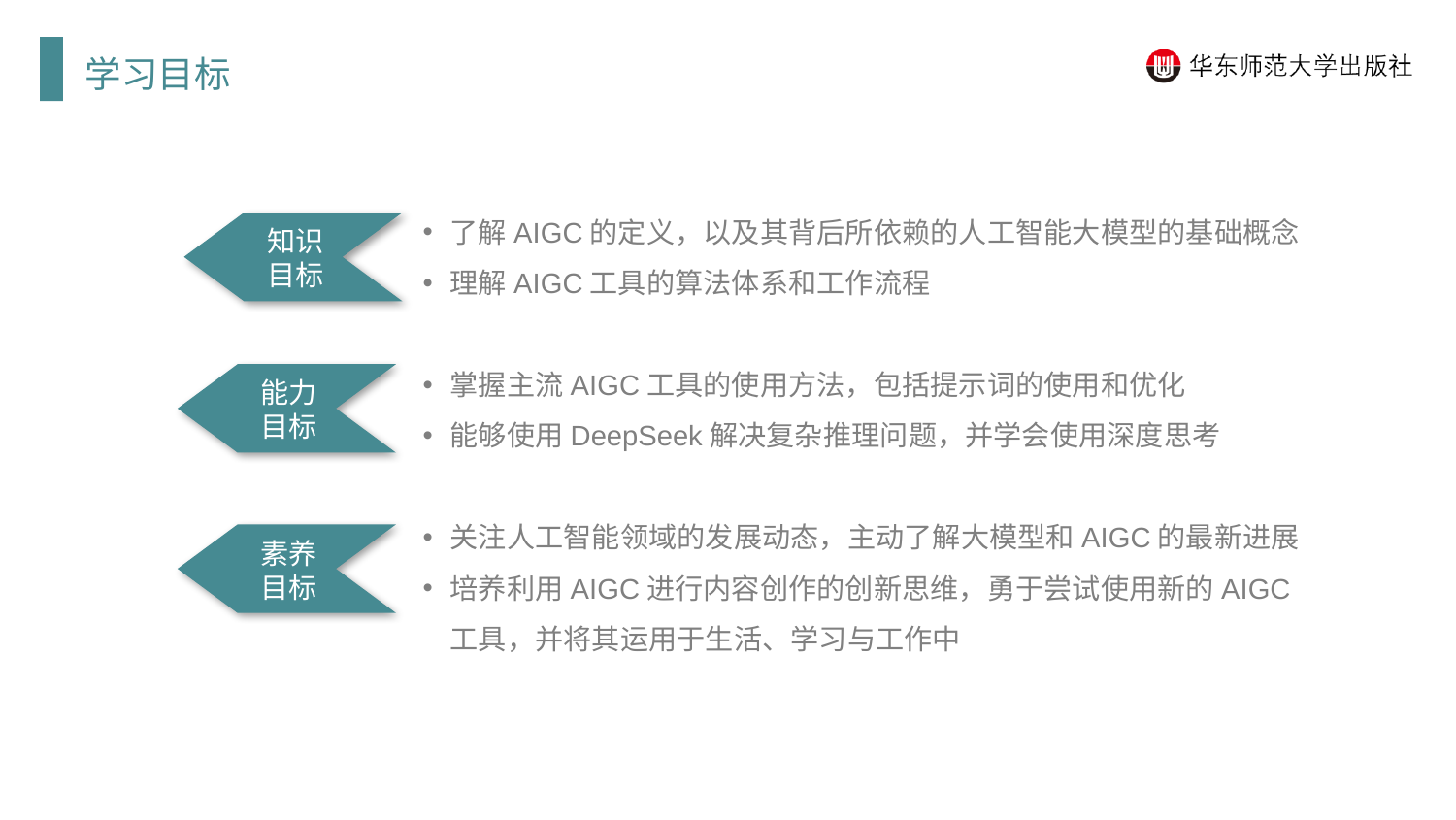

学习目标
了解AIGC的定义，以及其背后所依赖的人工智能大模型的基础概念
理解AIGC工具的算法体系和工作流程

掌握主流AIGC工具的使用方法，包括提示词的使用和优化
能够使用DeepSeek解决复杂推理问题，并学会使用深度思考

关注人工智能领域的发展动态，主动了解大模型和AIGC的最新进展
培养利用AIGC进行内容创作的创新思维，勇于尝试使用新的AIGC工具，并将其运用于生活、学习与工作中

知识目标

能力目标

素养目标